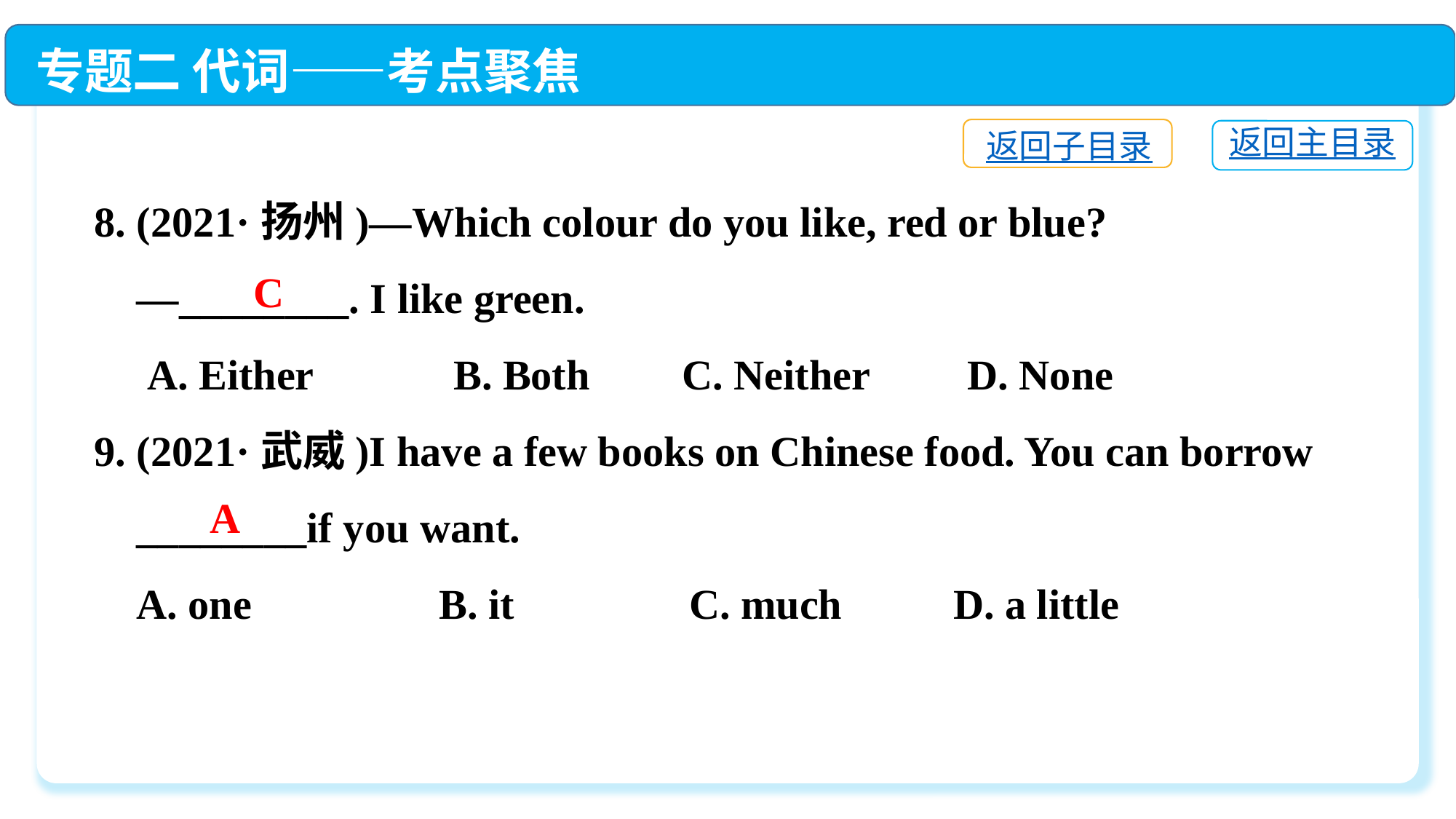

专题二 代词——考点聚焦

返回子目录
返回主目录
8. (2021·扬州)—Which colour do you like, red or blue?
    —________. I like green.
     A. Either	   B. Both	    C. Neither	D. None
9. (2021·武威)I have a few books on Chinese food. You can borrow
    ________if you want.
    A. one	            B. it	               C. much	         D. a little

C
A